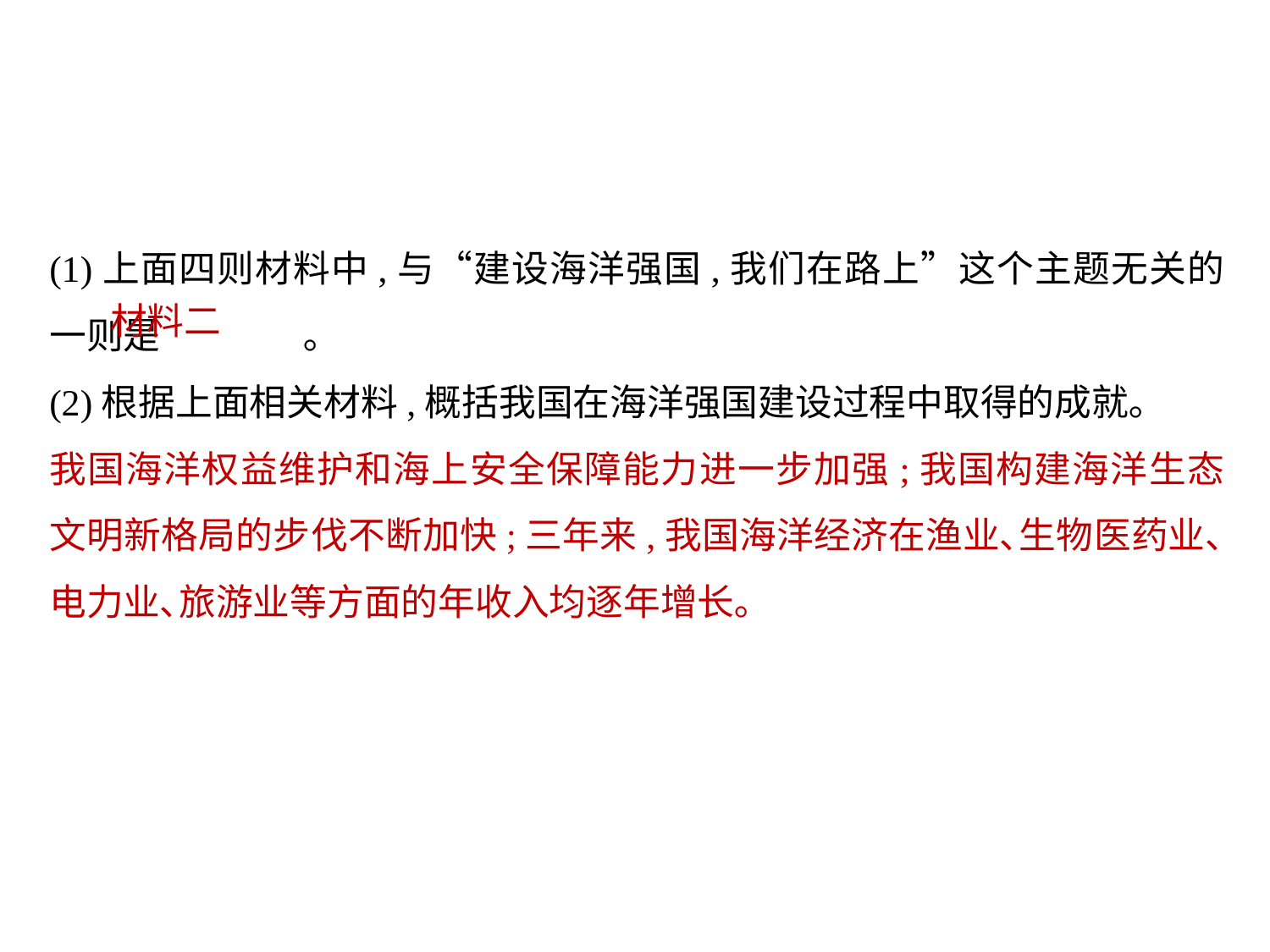

(1)上面四则材料中,与“建设海洋强国,我们在路上”这个主题无关的一则是		｡
(2)根据上面相关材料,概括我国在海洋强国建设过程中取得的成就｡
我国海洋权益维护和海上安全保障能力进一步加强;我国构建海洋生态文明新格局的步伐不断加快;三年来,我国海洋经济在渔业､生物医药业､电力业､旅游业等方面的年收入均逐年增长｡
材料二